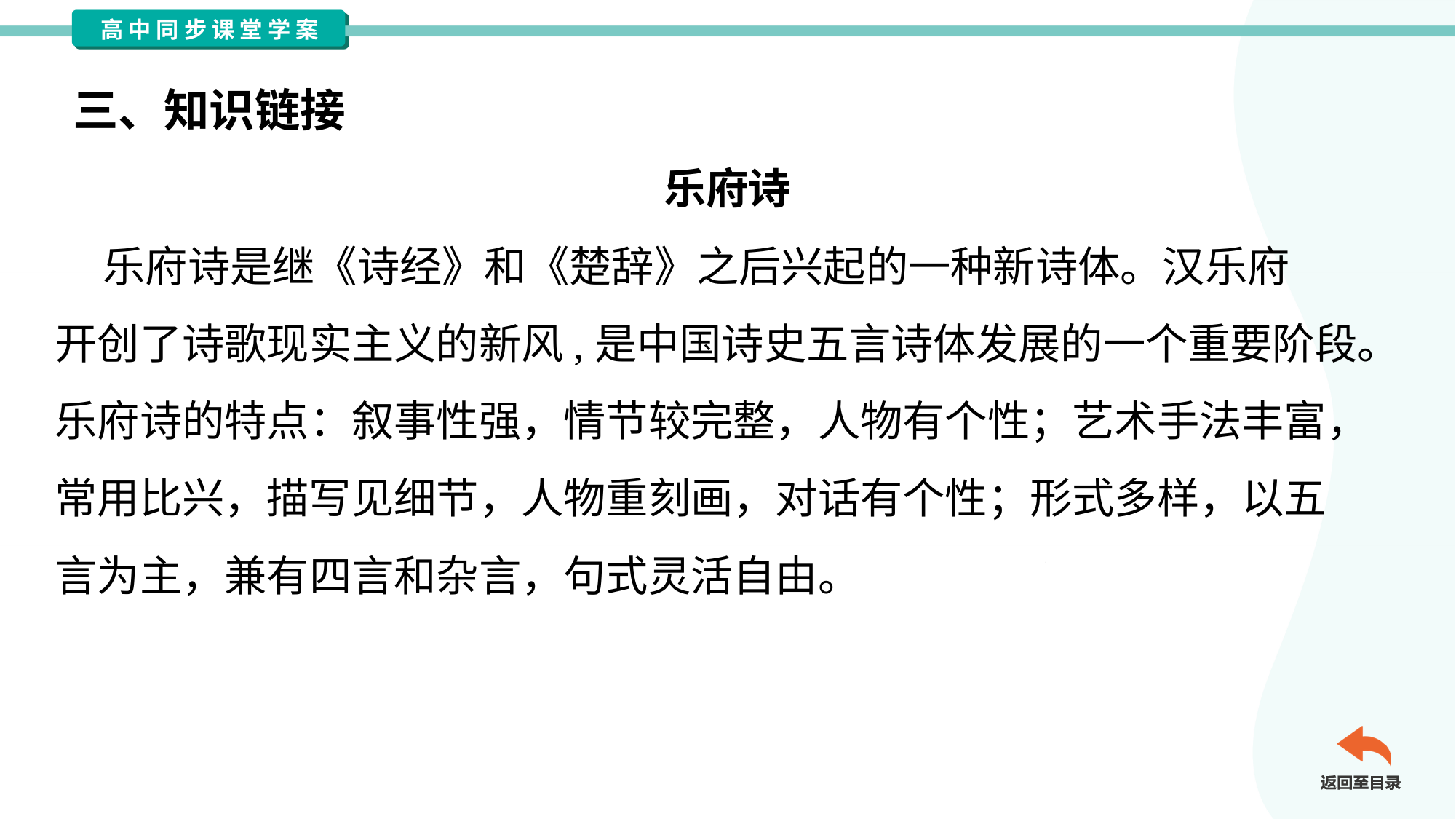

三、知识链接
乐府诗
    乐府诗是继《诗经》和《楚辞》之后兴起的一种新诗体。汉乐府
开创了诗歌现实主义的新风,是中国诗史五言诗体发展的一个重要阶段。
乐府诗的特点：叙事性强，情节较完整，人物有个性；艺术手法丰富，
常用比兴，描写见细节，人物重刻画，对话有个性；形式多样，以五
言为主，兼有四言和杂言，句式灵活自由。